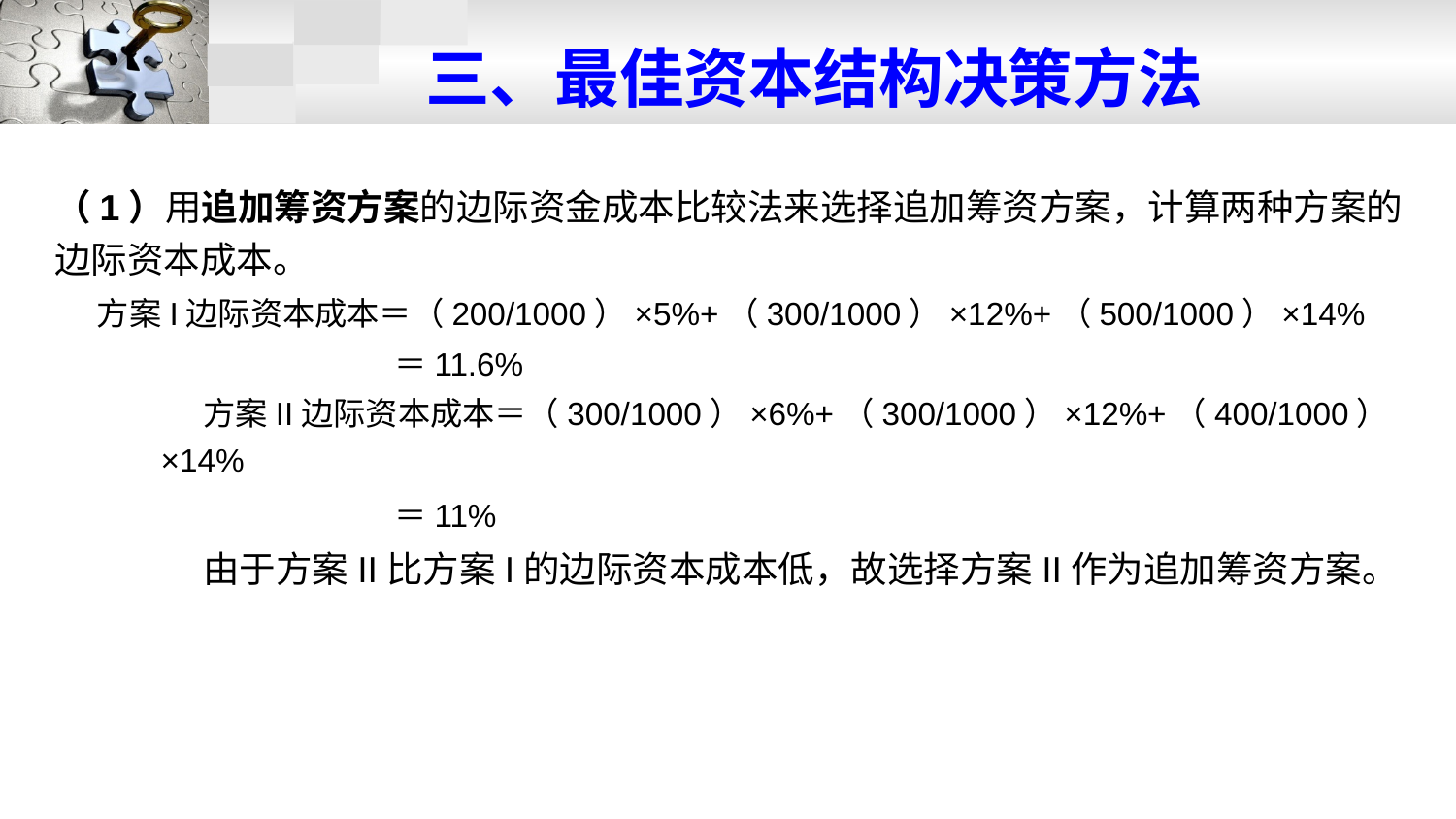

# 三、最佳资本结构决策方法
（1）用追加筹资方案的边际资金成本比较法来选择追加筹资方案，计算两种方案的边际资本成本。
方案I边际资本成本＝（200/1000）×5%+（300/1000）×12%+（500/1000）×14%
＝11.6%
方案II边际资本成本＝（300/1000）×6%+（300/1000）×12%+（400/1000）×14%
＝11%
由于方案II比方案I的边际资本成本低，故选择方案II作为追加筹资方案。